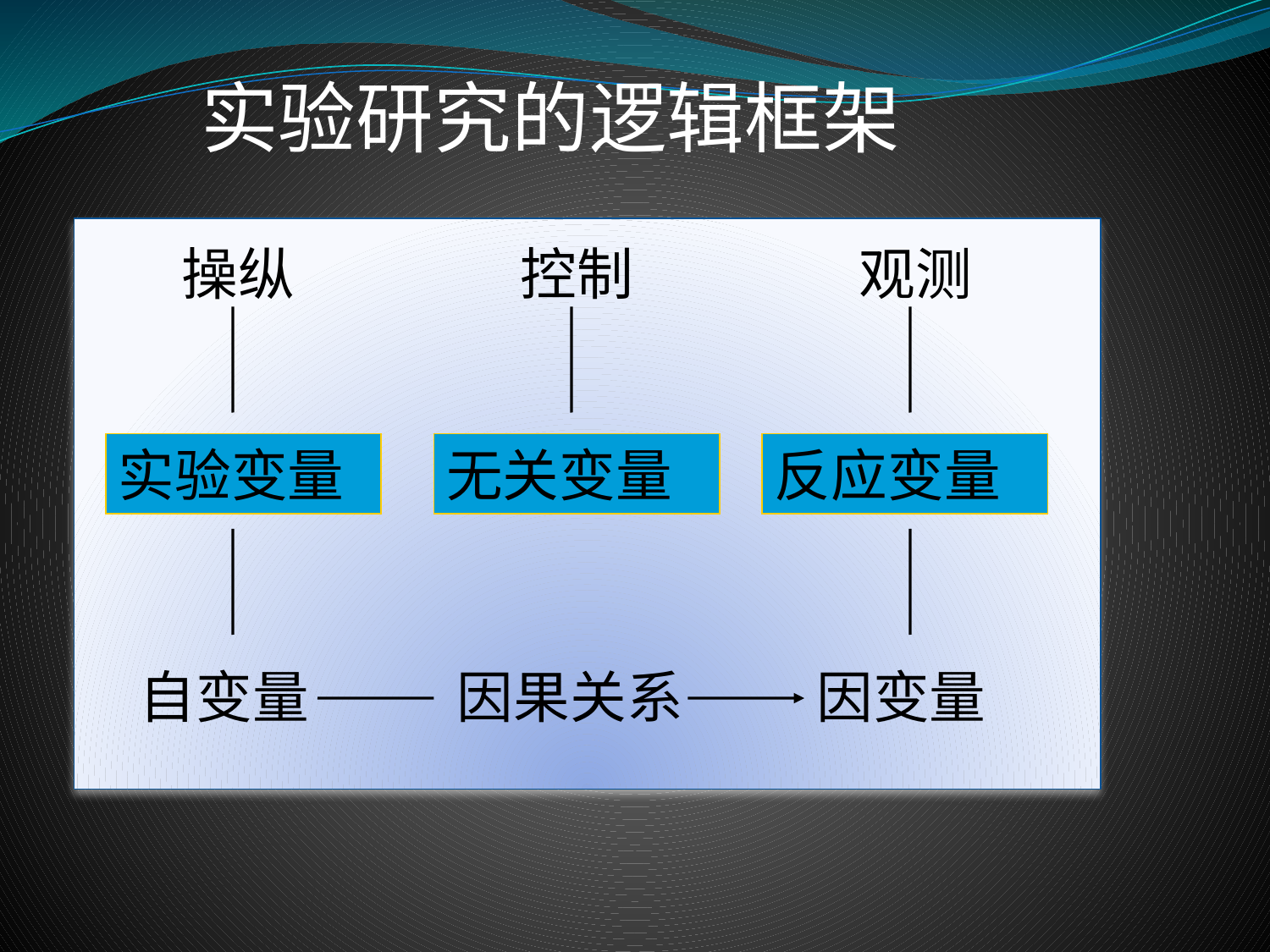

实验研究的逻辑框架

操纵
控制
观测

实验变量
无关变量
反应变量

自变量
因果关系
因变量